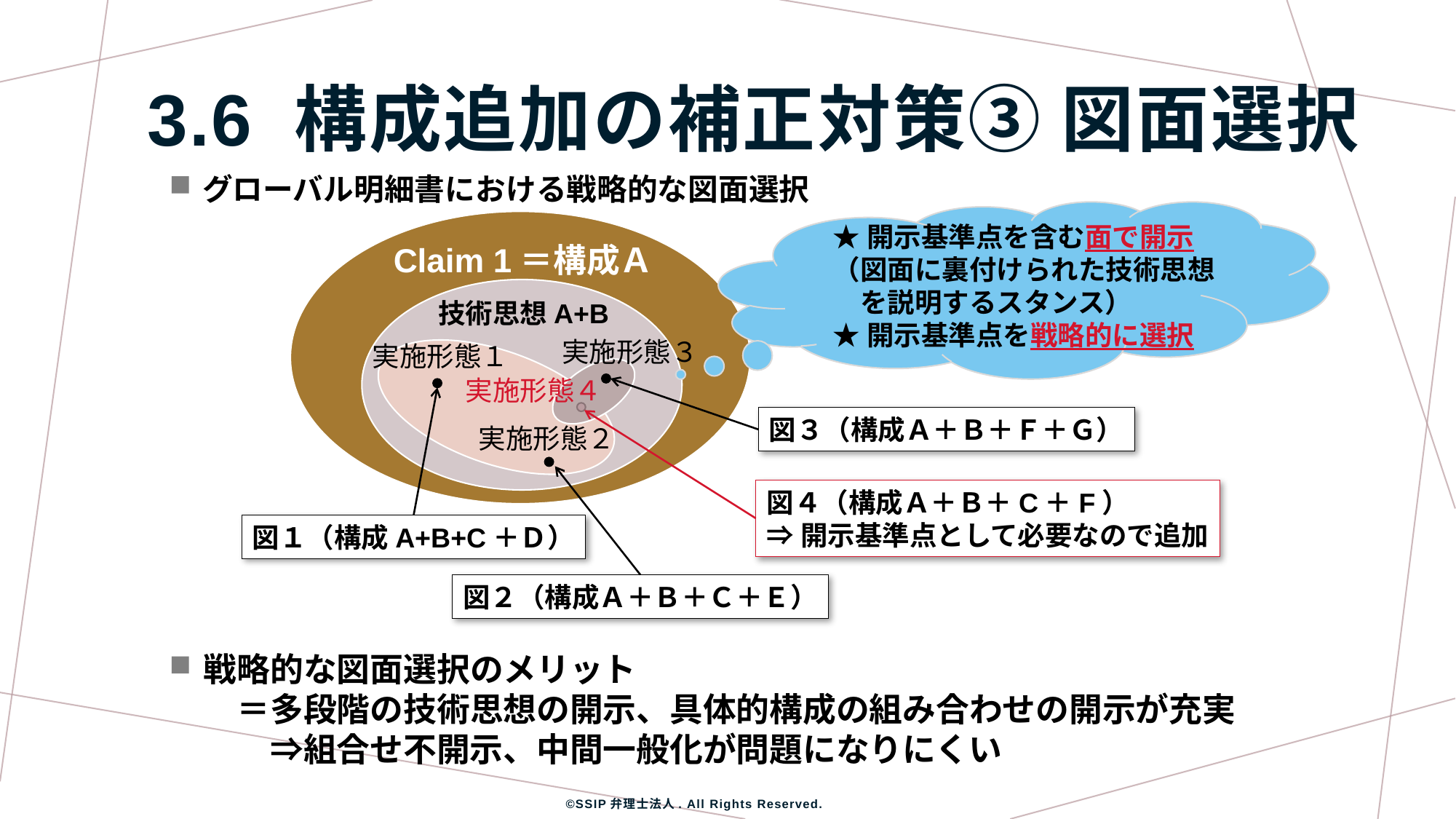

3.6 構成追加の補正対策③ 図面選択
グローバル明細書における戦略的な図面選択

Claim 1＝構成Ａ

★開示基準点を含む面で開示
（図面に裏付けられた技術思想
　を説明するスタンス）
★開示基準点を戦略的に選択

技術思想A+B
実施形態３
実施形態１

実施形態４

図３（構成Ａ＋Ｂ＋Ｆ＋Ｇ）
実施形態２

図４（構成Ａ＋Ｂ＋C＋F）
⇒開示基準点として必要なので追加
図１（構成A+B+C＋Ｄ）
図２（構成Ａ＋Ｂ＋Ｃ＋Ｅ）
戦略的な図面選択のメリット
　＝多段階の技術思想の開示、具体的構成の組み合わせの開示が充実
　　⇒組合せ不開示、中間一般化が問題になりにくい

©SSIP弁理士法人. All Rights Reserved.